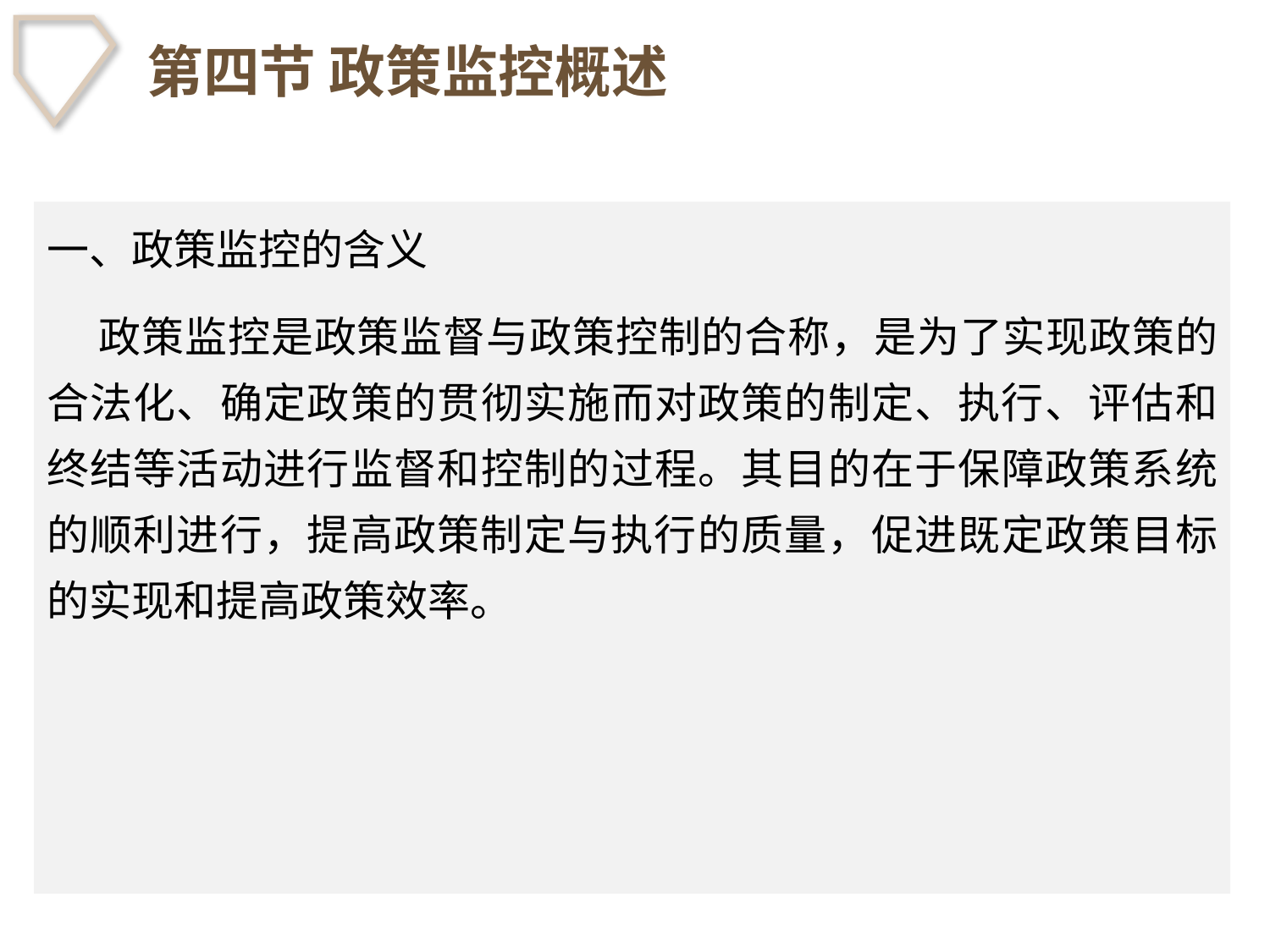

# 第四节 政策监控概述
一、政策监控的含义
    政策监控是政策监督与政策控制的合称，是为了实现政策的合法化、确定政策的贯彻实施而对政策的制定、执行、评估和终结等活动进行监督和控制的过程。其目的在于保障政策系统的顺利进行，提高政策制定与执行的质量，促进既定政策目标的实现和提高政策效率。